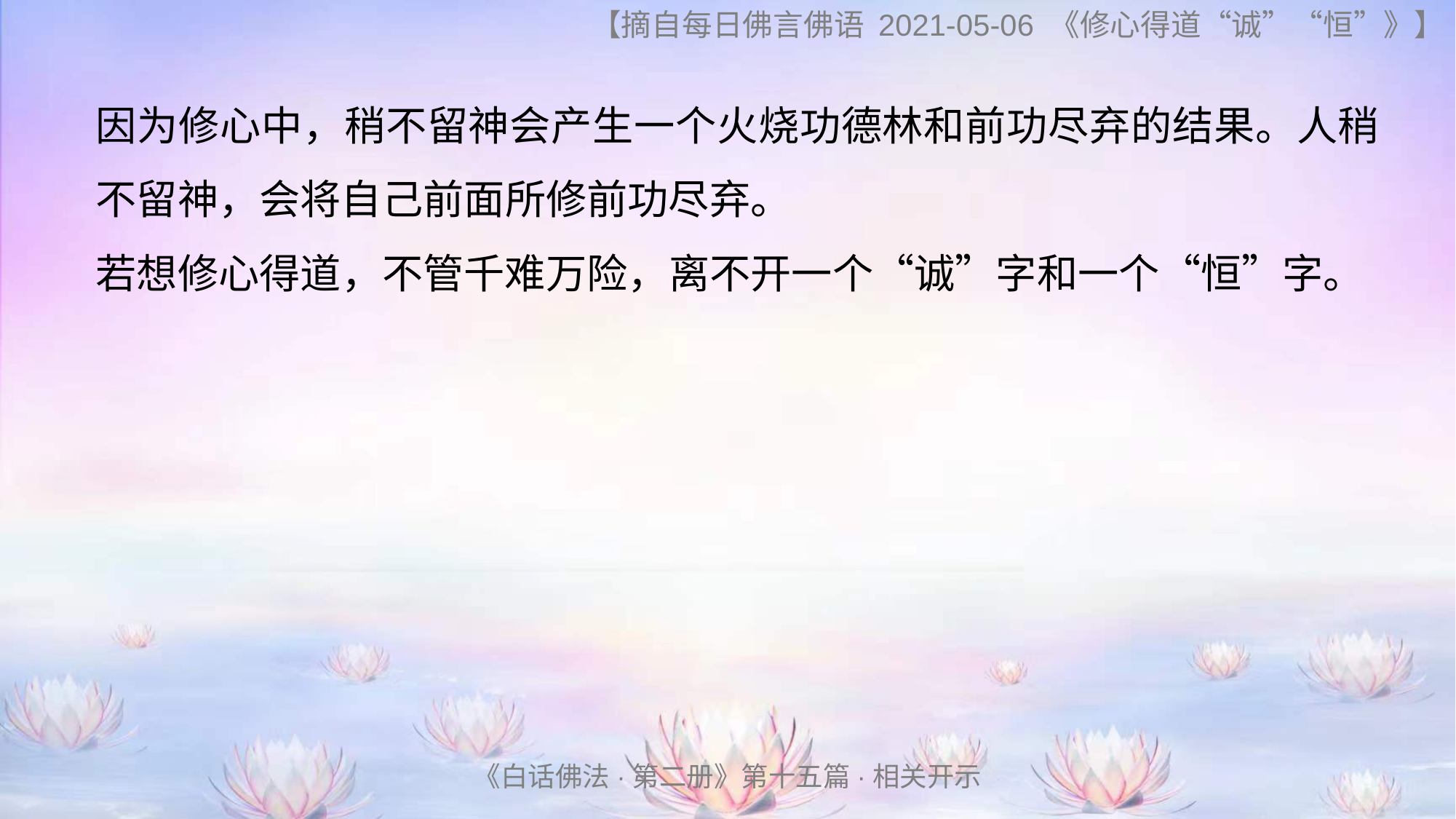

【摘自每日佛言佛语 2021-05-06 《修心得道“诚”“恒”》】
因为修心中，稍不留神会产生一个火烧功德林和前功尽弃的结果。人稍不留神，会将自己前面所修前功尽弃。
若想修心得道，不管千难万险，离不开一个“诚”字和一个“恒”字。
《白话佛法·第二册》第十五篇·相关开示